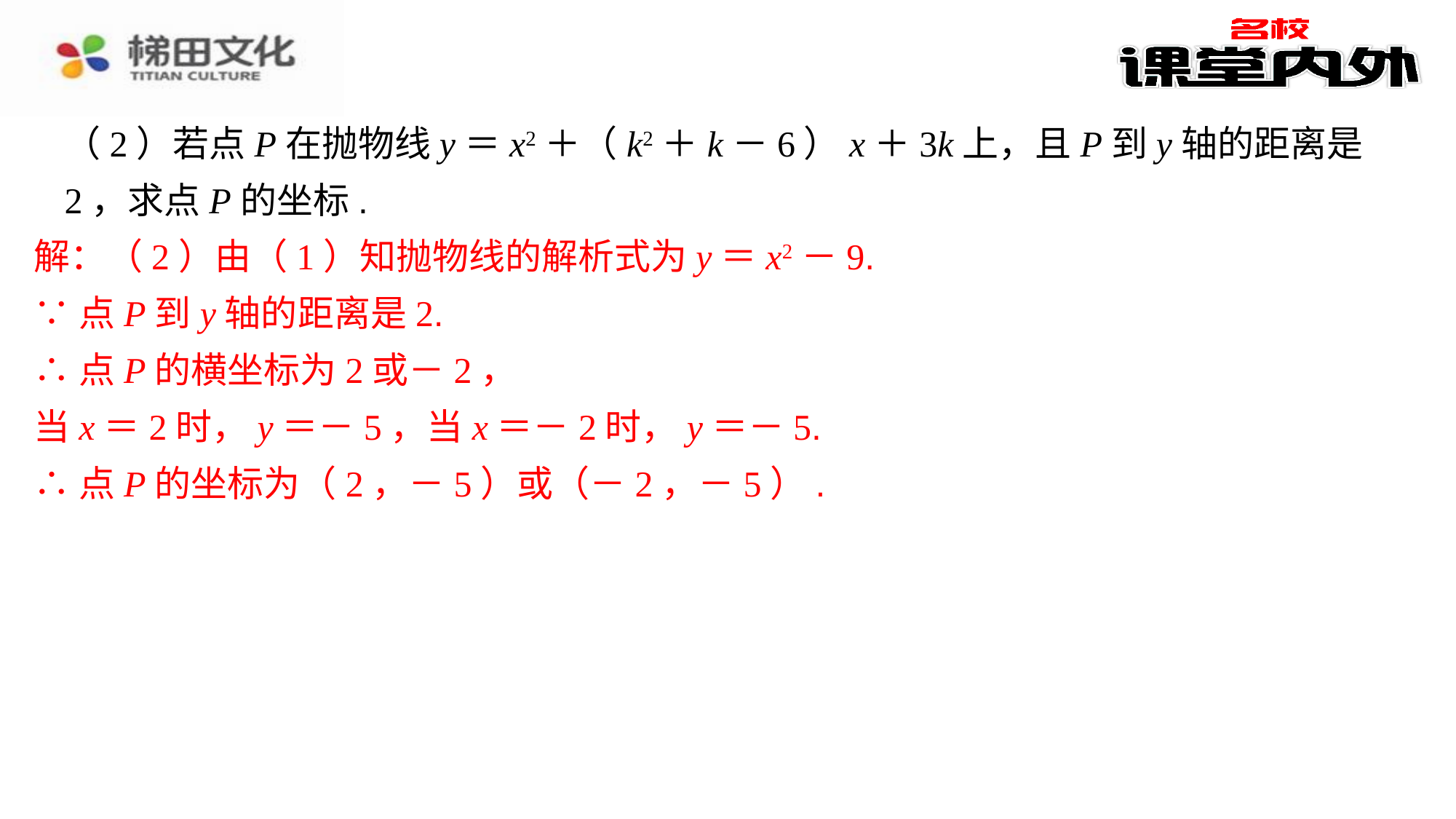

（2）若点P在抛物线y＝x2＋（k2＋k－6）x＋3k上，且P到y轴的距离是2，求点P的坐标.
解：（2）由（1）知抛物线的解析式为y＝x2－9.
∵点P到y轴的距离是2.
∴点P的横坐标为2或－2，
当x＝2时，y＝－5，当x＝－2时，y＝－5.
∴点P的坐标为（2，－5）或（－2，－5）.